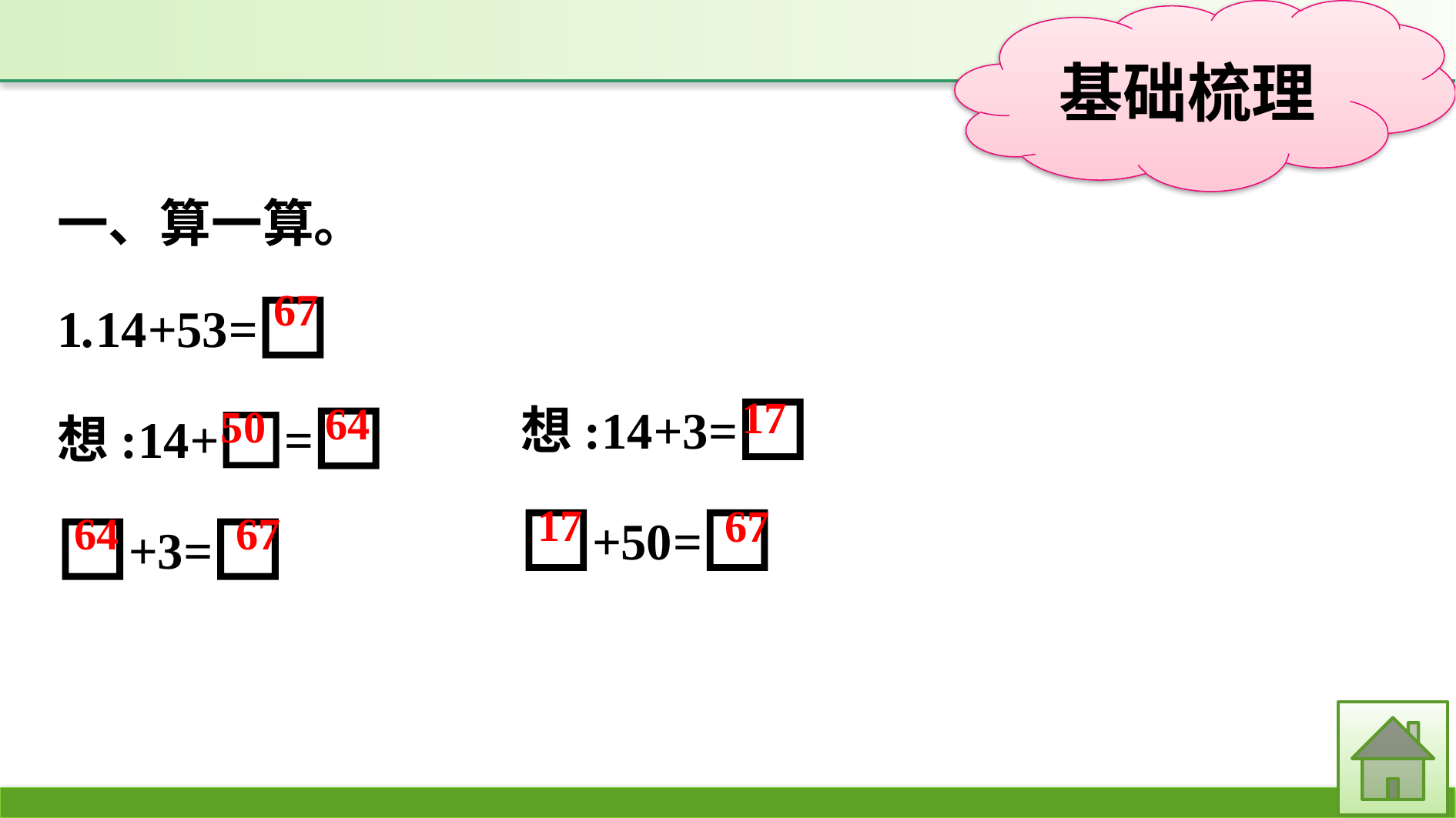

一、算一算。
1.14+53=□
想:14+□=□
□+3=□
想:14+3=□
□+50=□
67
17
64
50
17
67
67
64